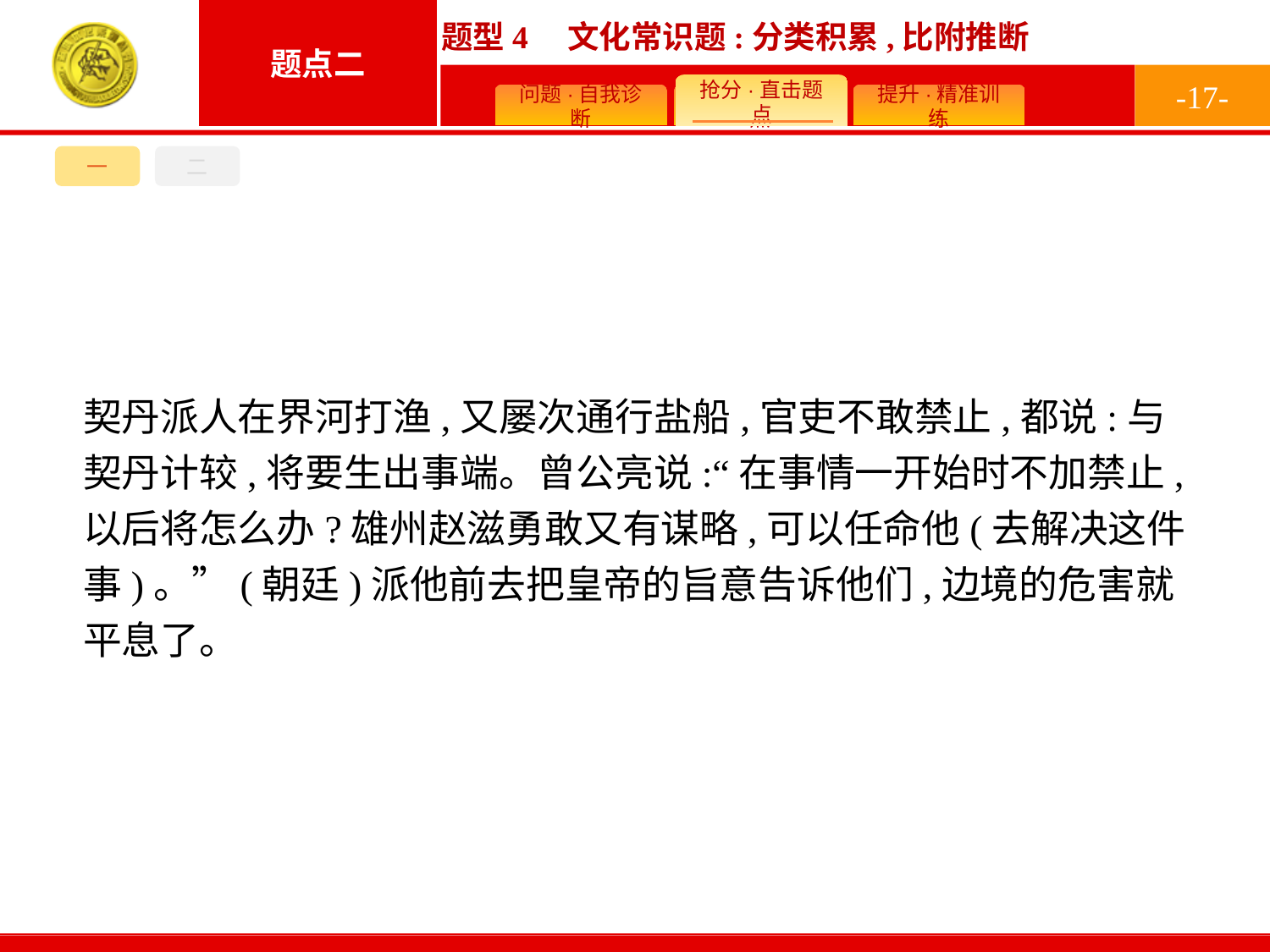

-17-
一
二
契丹派人在界河打渔,又屡次通行盐船,官吏不敢禁止,都说:与契丹计较,将要生出事端。曾公亮说:“在事情一开始时不加禁止,以后将怎么办?雄州赵滋勇敢又有谋略,可以任命他(去解决这件事)。”(朝廷)派他前去把皇帝的旨意告诉他们,边境的危害就平息了。